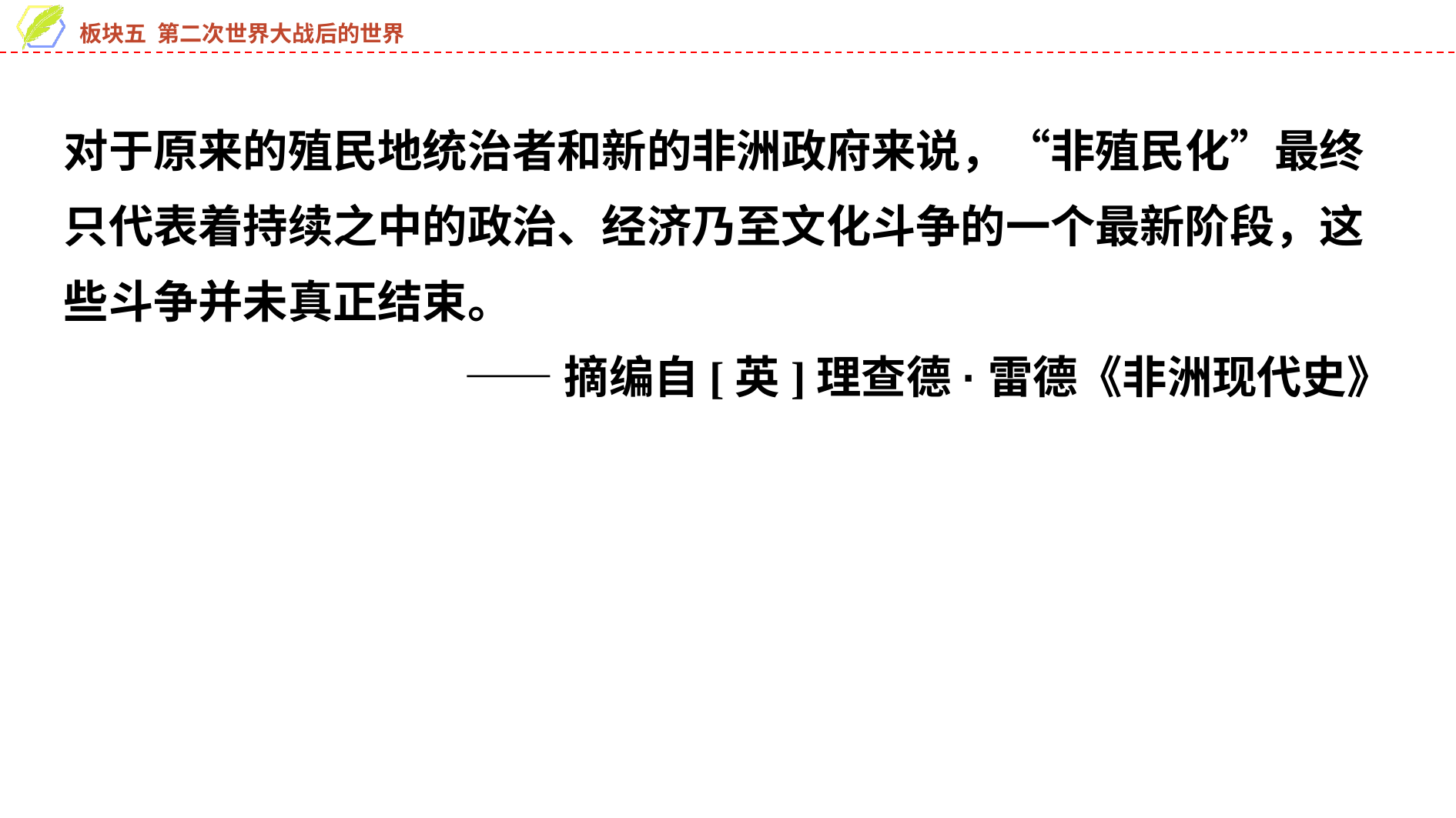

对于原来的殖民地统治者和新的非洲政府来说，“非殖民化”最终只代表着持续之中的政治、经济乃至文化斗争的一个最新阶段，这些斗争并未真正结束。
——摘编自[英]理查德·雷德《非洲现代史》